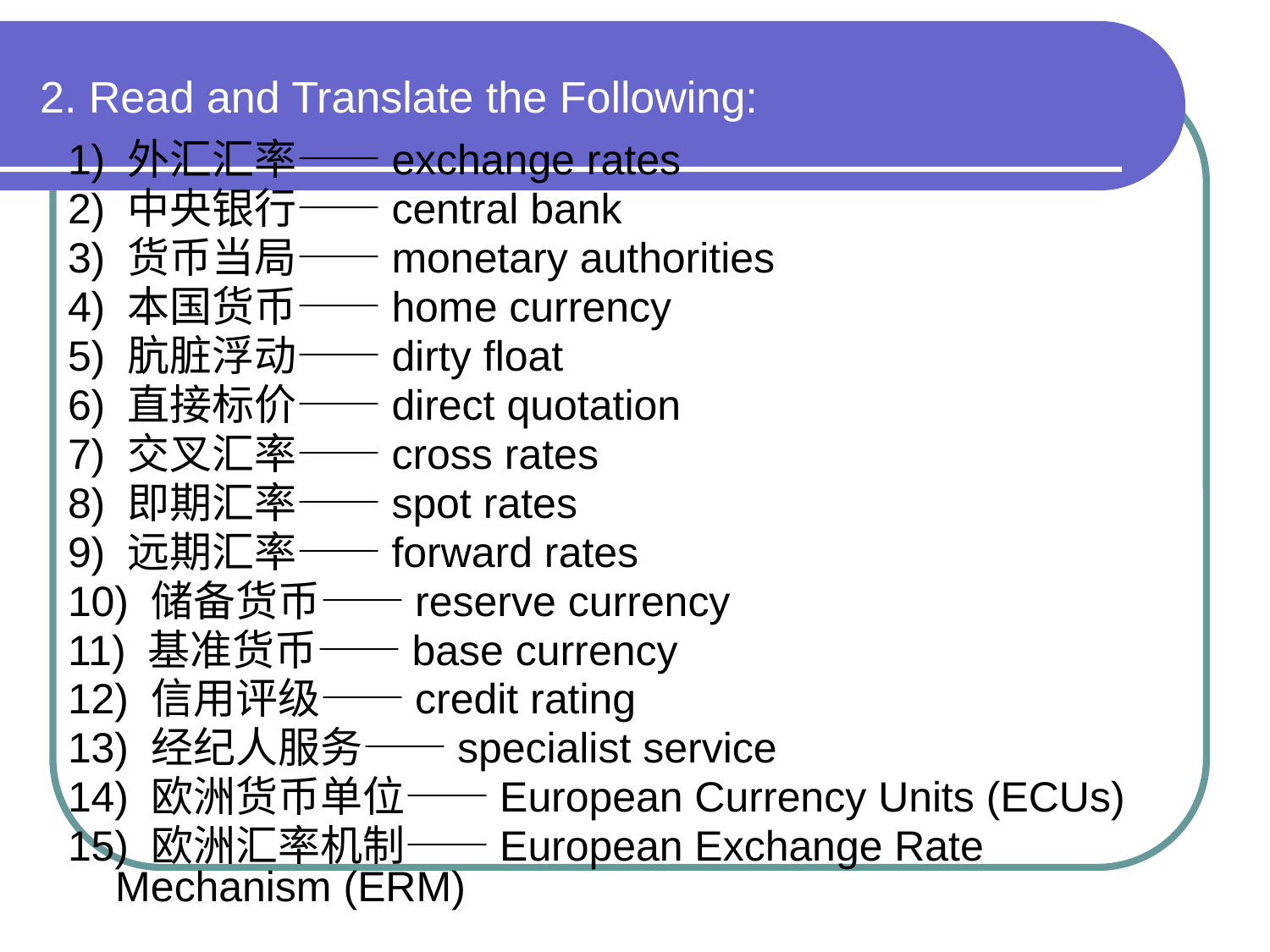

# 2. Read and Translate the Following:
1) 外汇汇率——exchange rates
2) 中央银行——central bank
3) 货币当局——monetary authorities
4) 本国货币——home currency
5) 肮脏浮动——dirty float
6) 直接标价——direct quotation
7) 交叉汇率——cross rates
8) 即期汇率——spot rates
9) 远期汇率——forward rates
10) 储备货币——reserve currency
11) 基准货币——base currency
12) 信用评级——credit rating
13) 经纪人服务——specialist service
14) 欧洲货币单位——European Currency Units (ECUs)
15) 欧洲汇率机制——European Exchange Rate Mechanism (ERM)